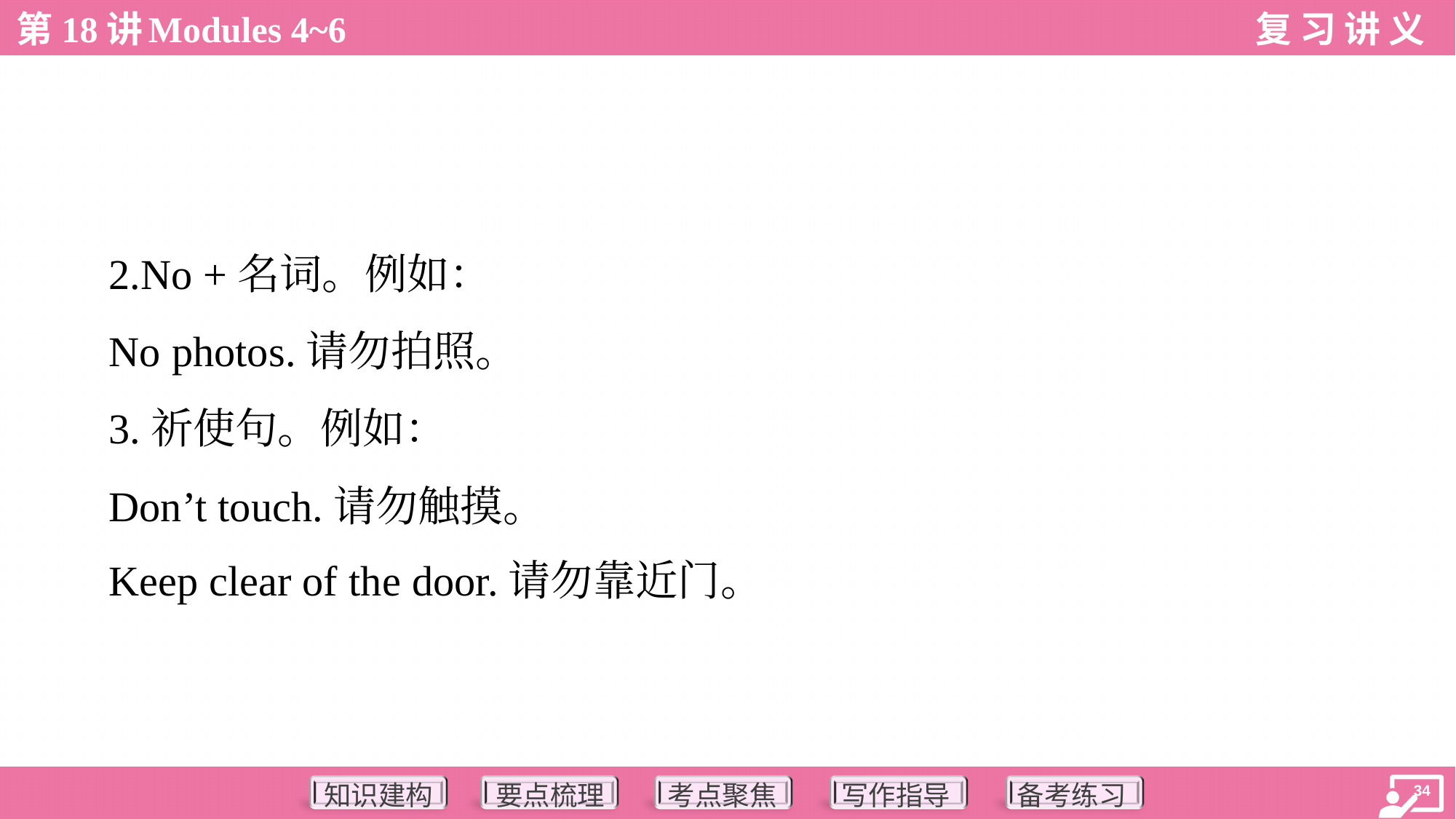

2.No +名词。例如：
    No photos.请勿拍照。
    3.祈使句。例如：
    Don’t touch.请勿触摸。
    Keep clear of the door.请勿靠近门。